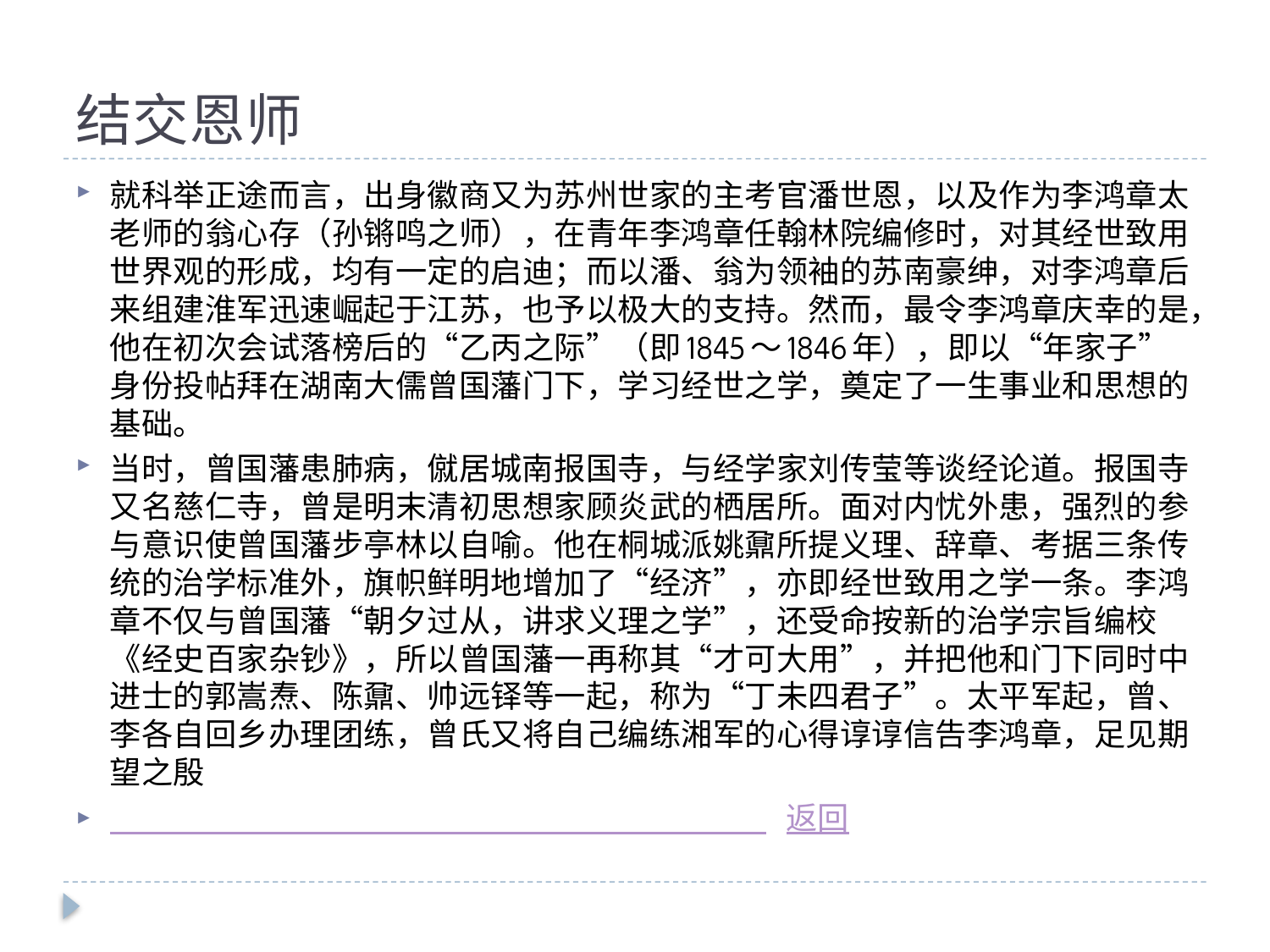

# 结交恩师
就科举正途而言，出身徽商又为苏州世家的主考官潘世恩，以及作为李鸿章太老师的翁心存（孙锵鸣之师），在青年李鸿章任翰林院编修时，对其经世致用世界观的形成，均有一定的启迪；而以潘、翁为领袖的苏南豪绅，对李鸿章后来组建淮军迅速崛起于江苏，也予以极大的支持。然而，最令李鸿章庆幸的是，他在初次会试落榜后的“乙丙之际”（即1845～1846年），即以“年家子”身份投帖拜在湖南大儒曾国藩门下，学习经世之学，奠定了一生事业和思想的基础。
当时，曾国藩患肺病，僦居城南报国寺，与经学家刘传莹等谈经论道。报国寺又名慈仁寺，曾是明末清初思想家顾炎武的栖居所。面对内忧外患，强烈的参与意识使曾国藩步亭林以自喻。他在桐城派姚鼐所提义理、辞章、考据三条传统的治学标准外，旗帜鲜明地增加了“经济”，亦即经世致用之学一条。李鸿章不仅与曾国藩“朝夕过从，讲求义理之学”，还受命按新的治学宗旨编校《经史百家杂钞》，所以曾国藩一再称其“才可大用”，并把他和门下同时中进士的郭嵩焘、陈鼐、帅远铎等一起，称为“丁未四君子”。太平军起，曾、李各自回乡办理团练，曾氏又将自己编练湘军的心得谆谆信告李鸿章，足见期望之殷
                                                                                              返回